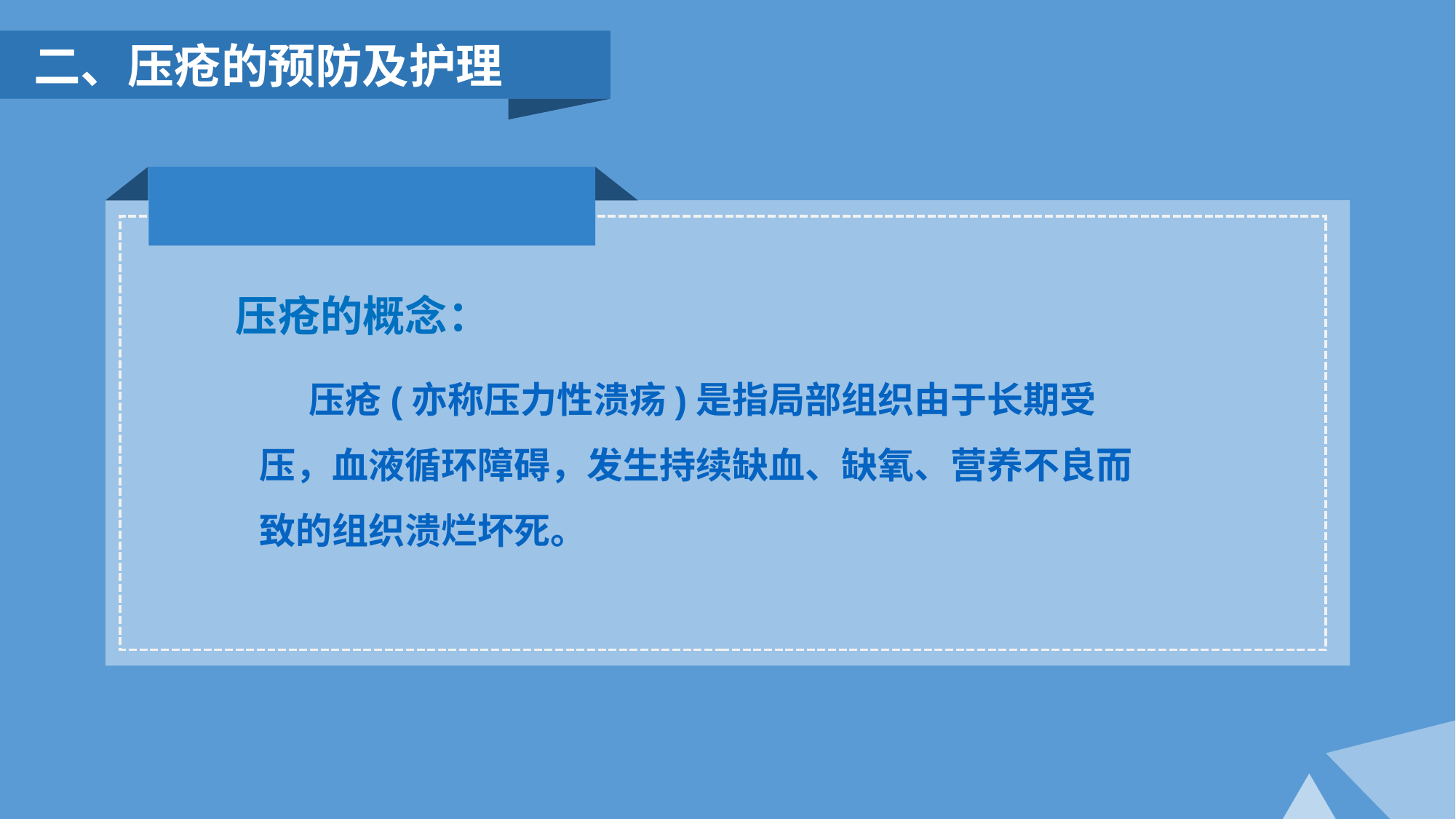

二、压疮的预防及护理

压疮的概念：
     压疮(亦称压力性溃疡)是指局部组织由于长期受压，血液循环障碍，发生持续缺血、缺氧、营养不良而致的组织溃烂坏死。